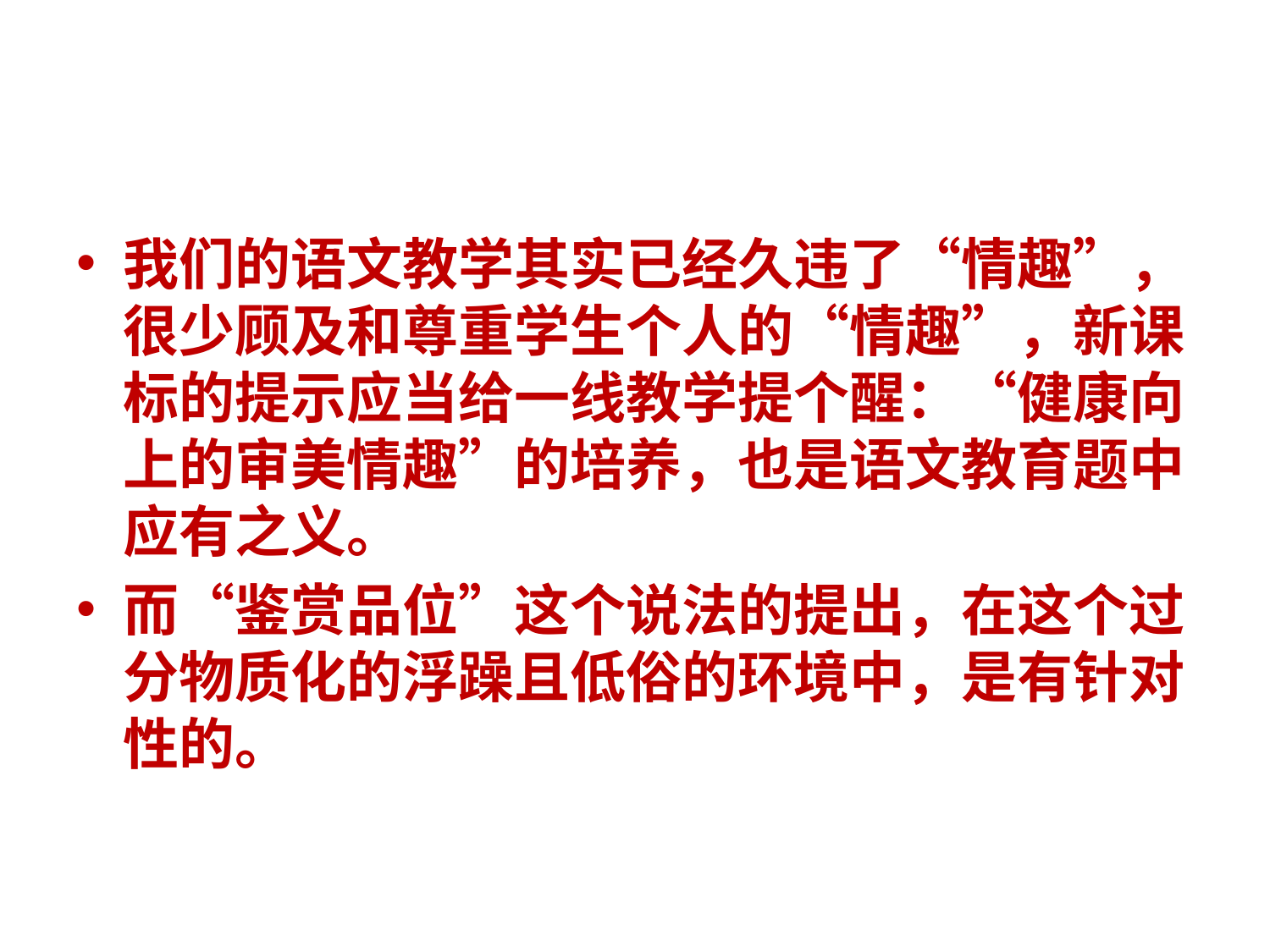

#
我们的语文教学其实已经久违了“情趣”，很少顾及和尊重学生个人的“情趣”，新课标的提示应当给一线教学提个醒：“健康向上的审美情趣”的培养，也是语文教育题中应有之义。
而“鉴赏品位”这个说法的提出，在这个过分物质化的浮躁且低俗的环境中，是有针对性的。